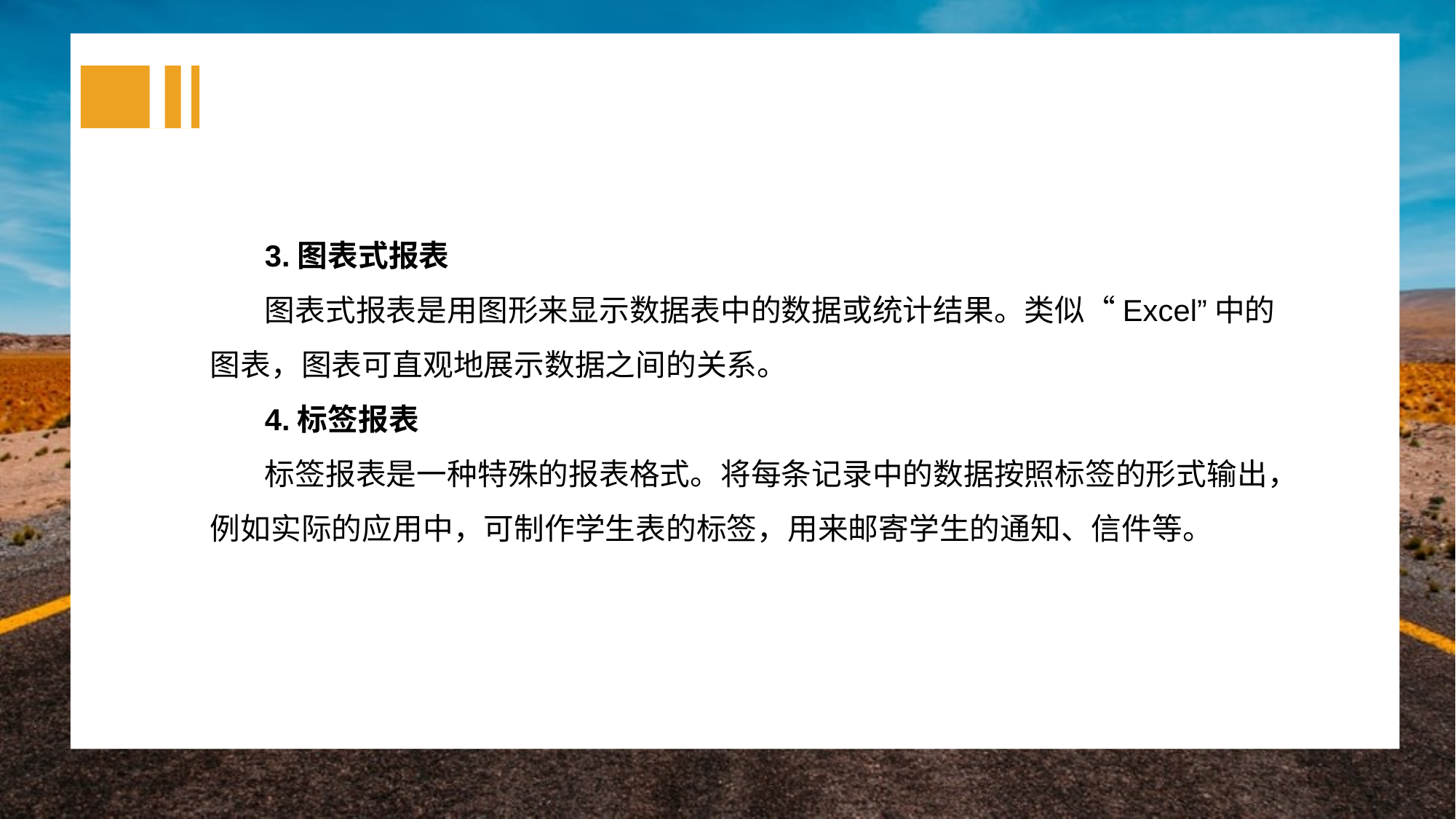

3.图表式报表
图表式报表是用图形来显示数据表中的数据或统计结果。类似“Excel”中的图表，图表可直观地展示数据之间的关系。
4.标签报表
标签报表是一种特殊的报表格式。将每条记录中的数据按照标签的形式输出，例如实际的应用中，可制作学生表的标签，用来邮寄学生的通知、信件等。